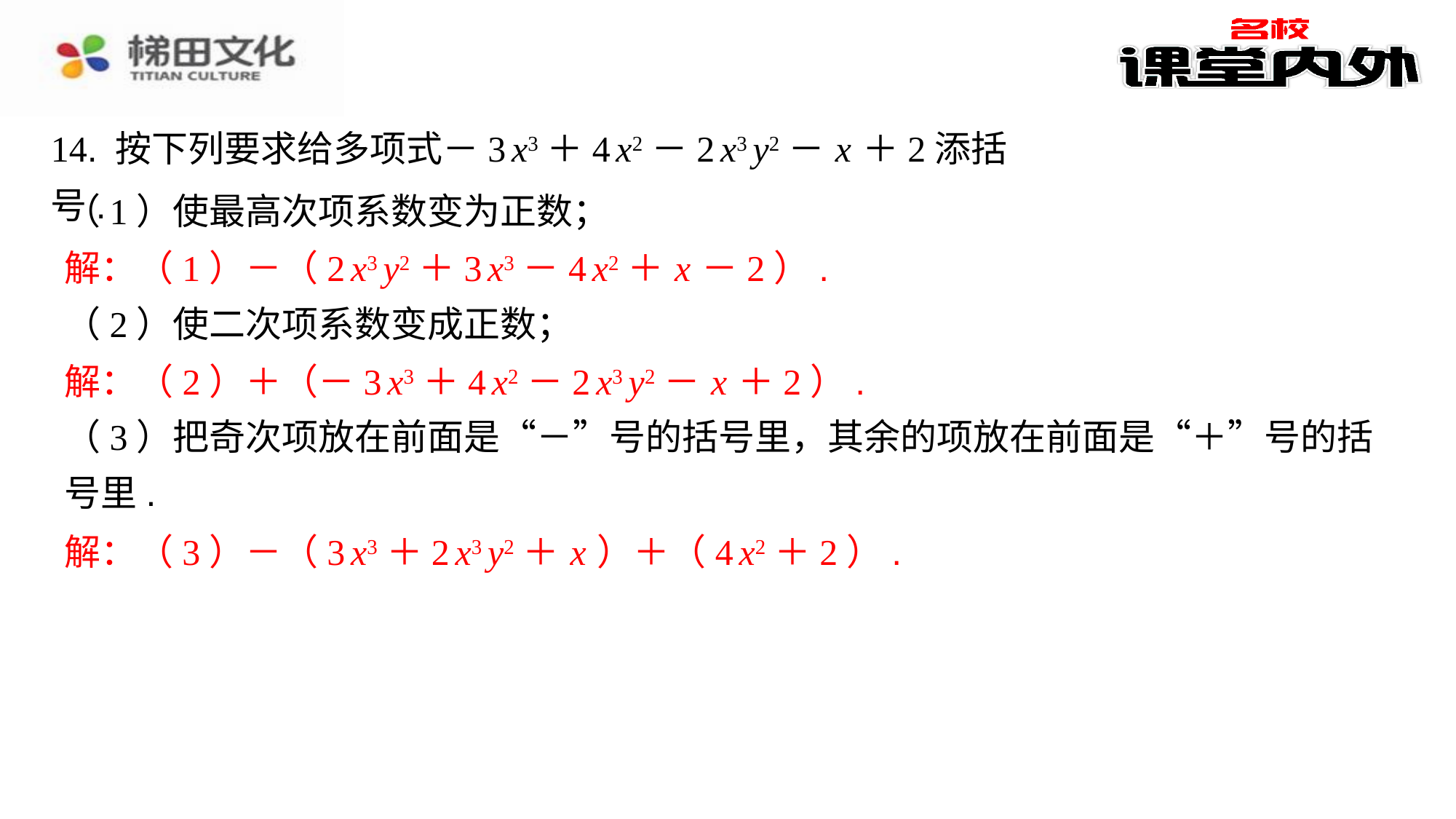

14. 按下列要求给多项式－3 x3＋4 x2－2 x3 y2－ x ＋2添括号.
（1）使最高次项系数变为正数；
解：（1）－（2 x3 y2＋3 x3－4 x2＋ x －2）.
（2）使二次项系数变成正数；
解：（2）＋（－3 x3＋4 x2－2 x3 y2－ x ＋2）.
（3）把奇次项放在前面是“－”号的括号里，其余的项放在前面是“＋”号的括
号里.
解：（3）－（3 x3＋2 x3 y2＋ x ）＋（4 x2＋2）.
解：（1）－（2 x3 y2＋3 x3－4 x2＋ x －2）.
解：（2）＋（－3 x3＋4 x2－2 x3 y2－ x ＋2）.
解：（3）－（3 x3＋2 x3 y2＋ x ）＋（4 x2＋2）.